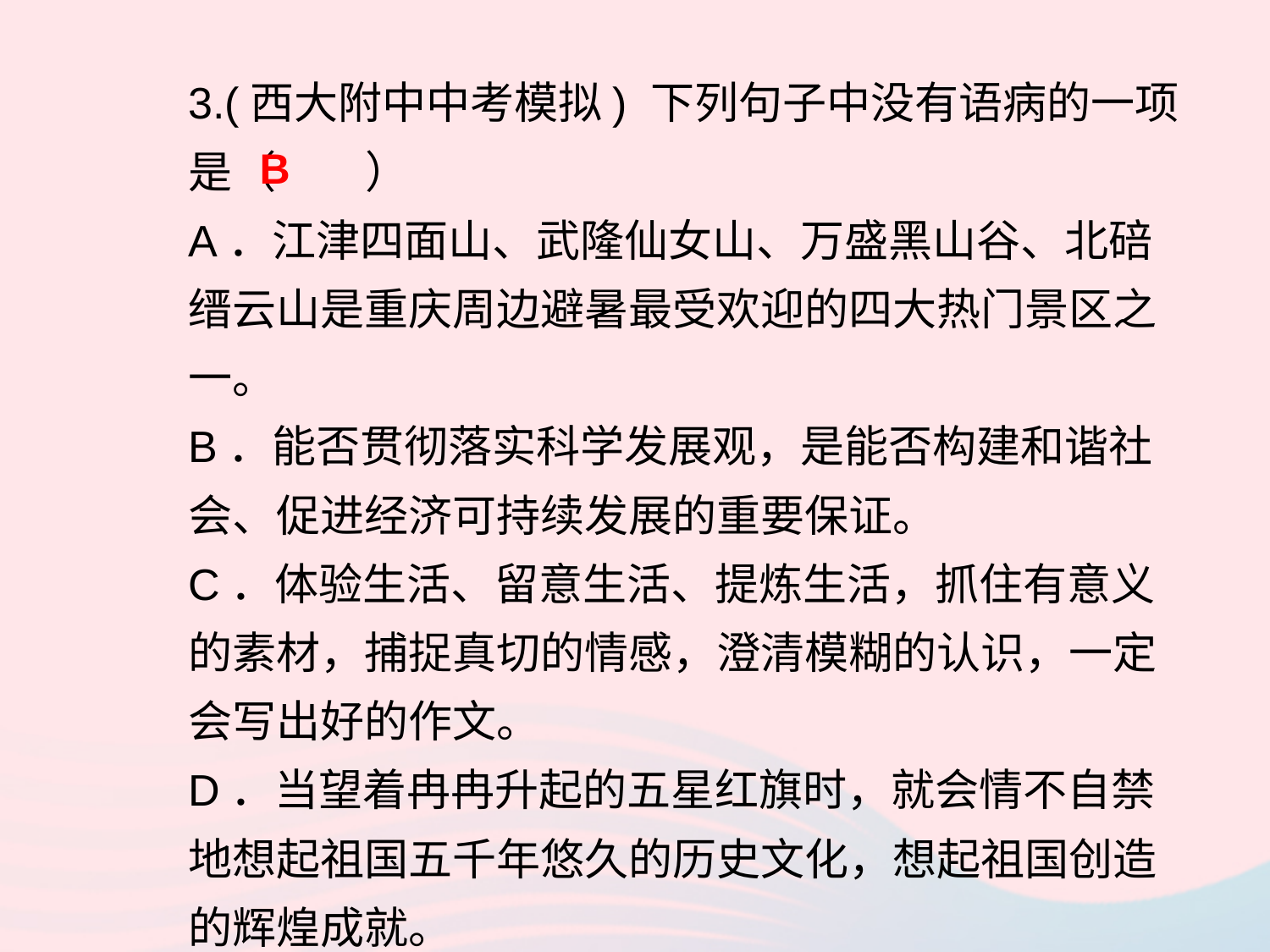

3.(西大附中中考模拟) 下列句子中没有语病的一项是（         ）
A．江津四面山、武隆仙女山、万盛黑山谷、北碚缙云山是重庆周边避暑最受欢迎的四大热门景区之一。
B．能否贯彻落实科学发展观，是能否构建和谐社会、促进经济可持续发展的重要保证。
C．体验生活、留意生活、提炼生活，抓住有意义的素材，捕捉真切的情感，澄清模糊的认识，一定会写出好的作文。
D．当望着冉冉升起的五星红旗时，就会情不自禁地想起祖国五千年悠久的历史文化，想起祖国创造的辉煌成就。
B